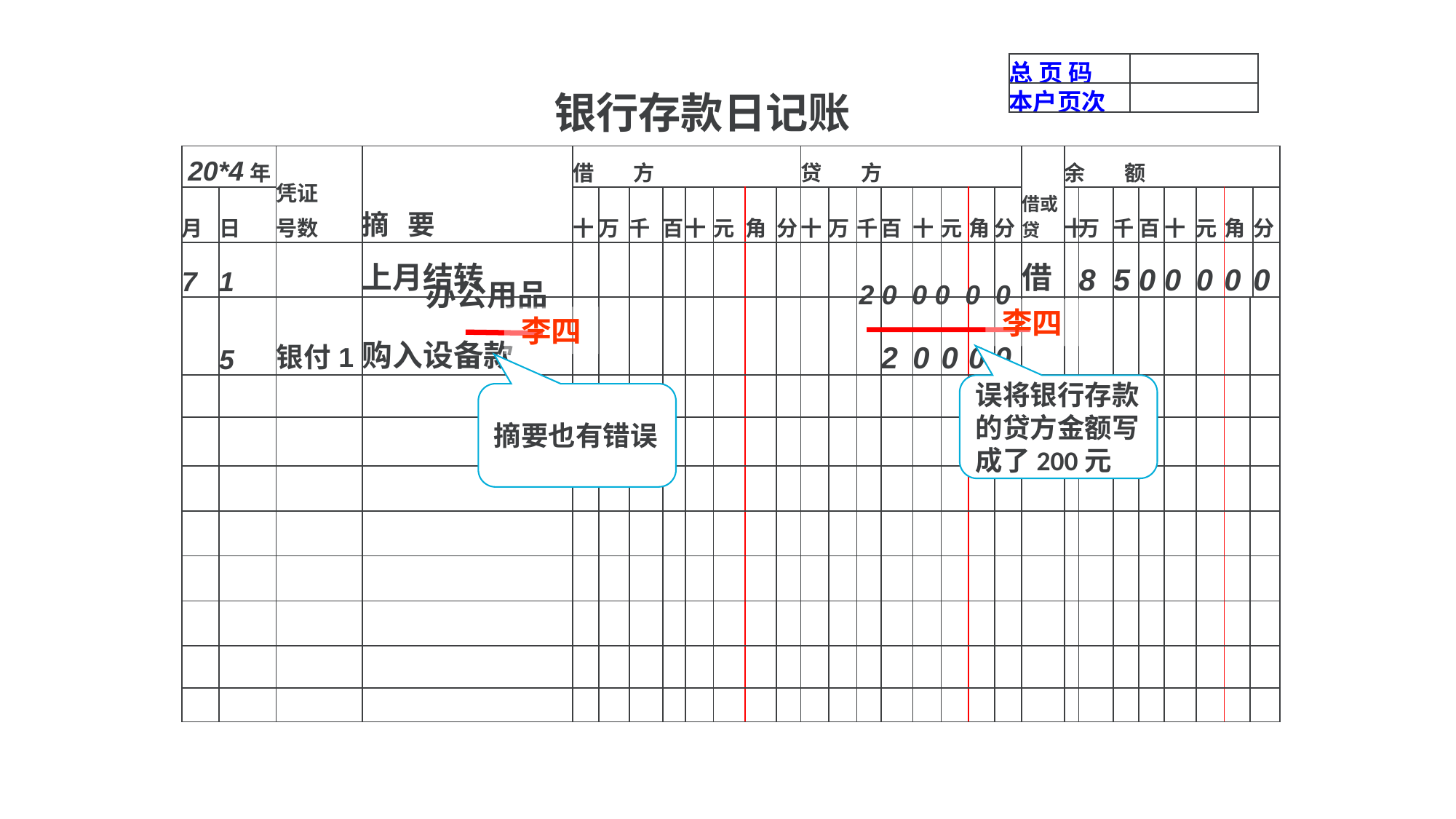

| 总 页 码 |  |
| --- | --- |
| 本户页次 |  |
银行存款日记账
| 20\*4年 |  | 凭证 号数 | 摘 要 | 借 方 |  |  |  |  |  |  |  | 贷 方 |  |  |  |  |  |  |  | 借或贷 | 余 额 |  |  |  |  |  |  |  |  |
| --- | --- | --- | --- | --- | --- | --- | --- | --- | --- | --- | --- | --- | --- | --- | --- | --- | --- | --- | --- | --- | --- | --- | --- | --- | --- | --- | --- | --- | --- |
| 月 | 日 |  |  | 十 | 万 | 千 | 百 | 十 | 元 | 角 | 分 | 十 | 万 | 千 | 百 | 十 | 元 | 角 | 分 |  | 十 | 万 | 千 | 百 | 十 | 元 | 角 |  | 分 |
| 7 | 1 |  | 上月结转 |  |  |  |  |  |  |  |  |  |  |  |  |  |  |  |  | 借 |  | 8 | 5 | 0 | 0 | 0 | 0 |  | 0 |
|  | 5 | 银付1 | 购入设备款 |  |  |  |  |  |  |  |  |  |  |  | 2 | 0 | 0 | 0 | 0 |  |  |  |  |  |  |  |  |  |  |
|  |  |  |  |  |  |  |  |  |  |  |  |  |  |  |  |  |  |  |  |  |  |  |  |  |  |  |  |  |  |
|  |  |  |  |  |  |  |  |  |  |  |  |  |  |  |  |  |  |  |  |  |  |  |  |  |  |  |  |  |  |
|  |  |  |  |  |  |  |  |  |  |  |  |  |  |  |  |  |  |  |  |  |  |  |  |  |  |  |  |  |  |
|  |  |  |  |  |  |  |  |  |  |  |  |  |  |  |  |  |  |  |  |  |  |  |  |  |  |  |  |  |  |
|  |  |  |  |  |  |  |  |  |  |  |  |  |  |  |  |  |  |  |  |  |  |  |  |  |  |  |  |  |  |
|  |  |  |  |  |  |  |  |  |  |  |  |  |  |  |  |  |  |  |  |  |  |  |  |  |  |  |  |  |  |
|  |  |  |  |  |  |  |  |  |  |  |  |  |  |  |  |  |  |  |  |  |  |  |  |  |  |  |  |  |  |
|  |  |  |  |  |  |  |  |  |  |  |  |  |  |  |  |  |  |  |  |  |  |  |  |  |  |  |  |  |  |
办公用品
 2 0  0 0  0  0
李四
李四

误将银行存款的贷方金额写成了200元
摘要也有错误
10